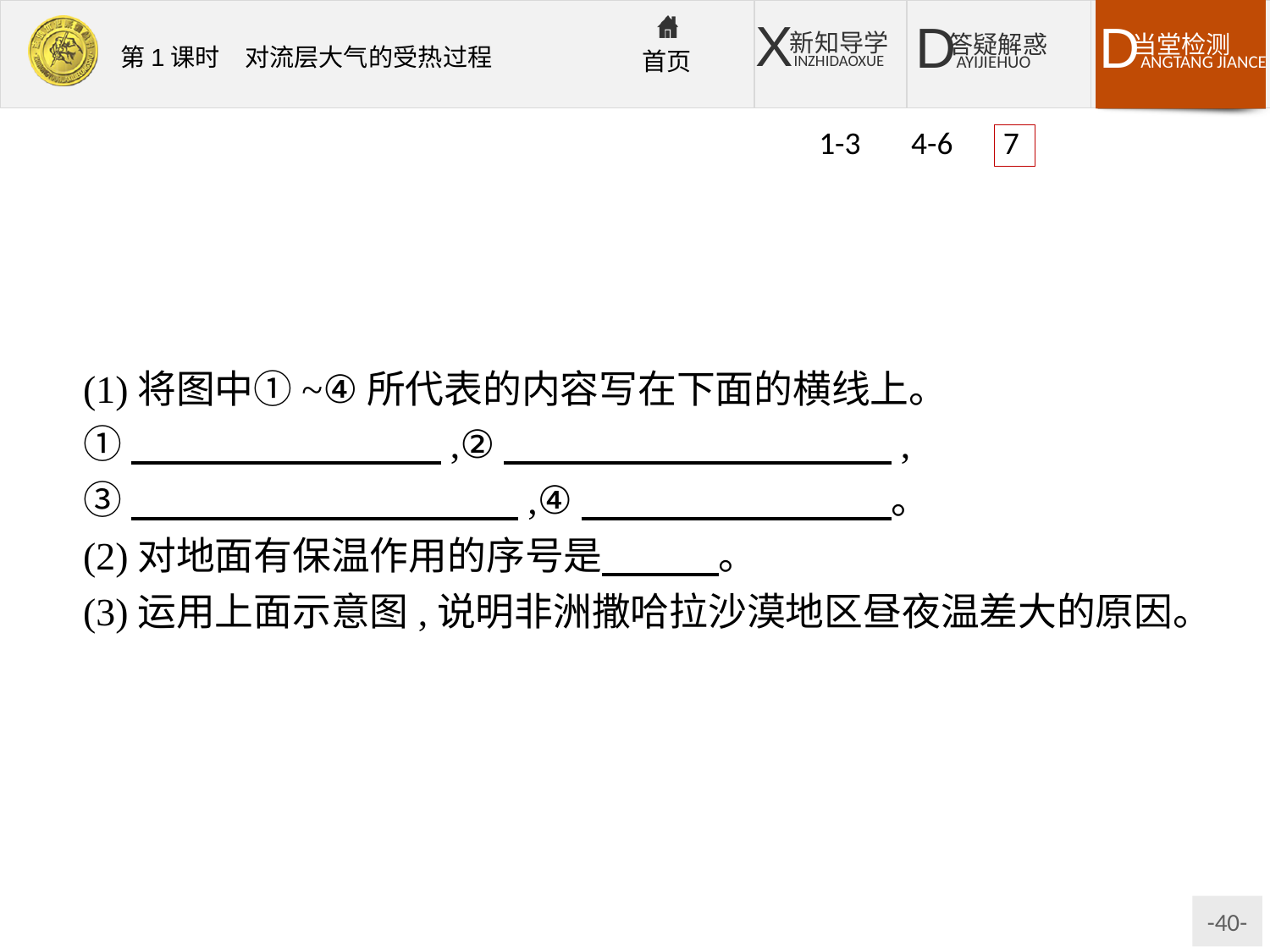

1-3       4-6       7

(1)将图中①~④所代表的内容写在下面的横线上。
①　　　　　　　　,②　　　　　　　　　　,
③　　　　　　　　　　,④　　　　　　　　。
(2)对地面有保温作用的序号是　　　。
(3)运用上面示意图,说明非洲撒哈拉沙漠地区昼夜温差大的原因。